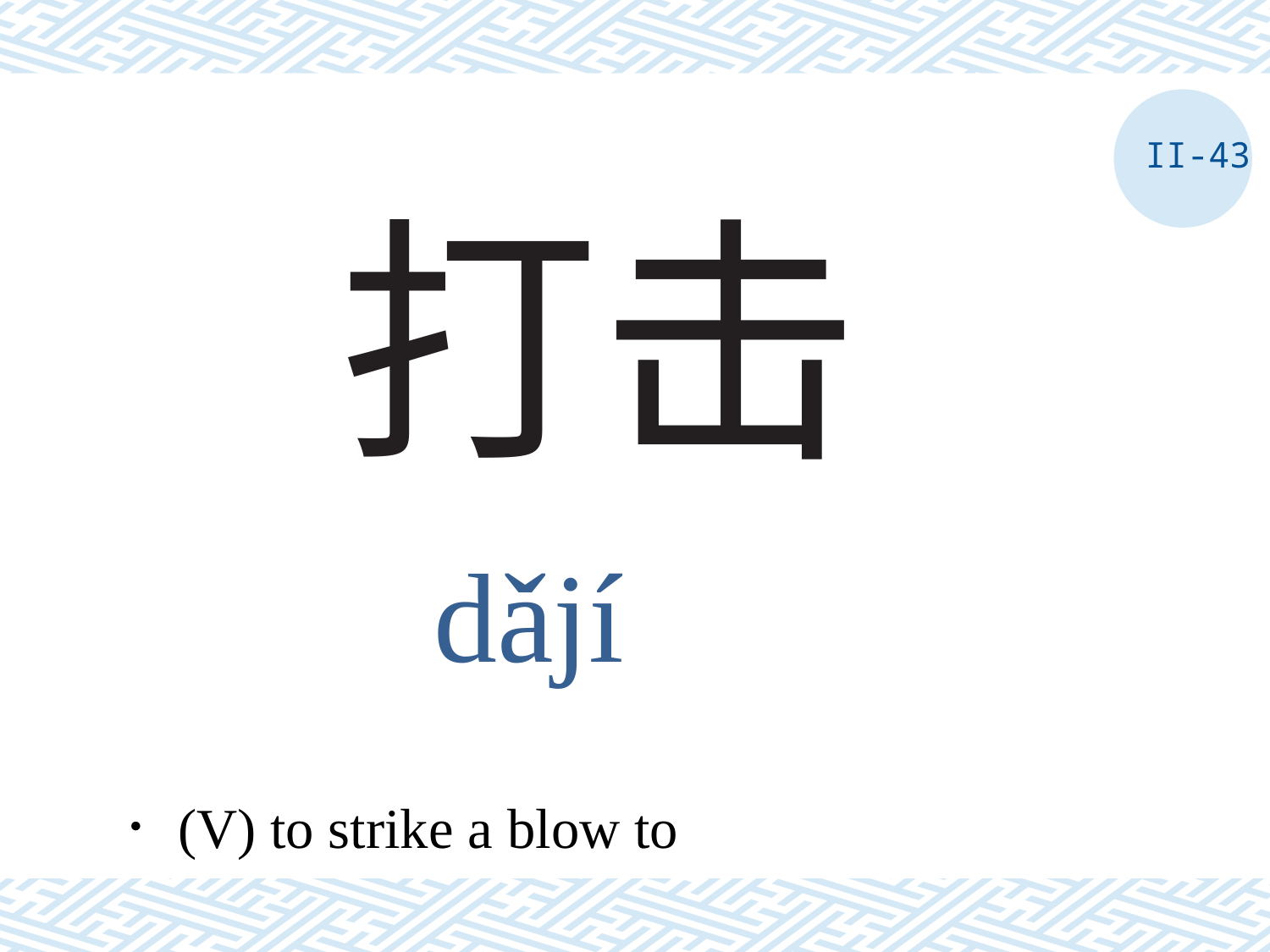

II-43

# 打击
dǎjí
．(V) to strike a blow to